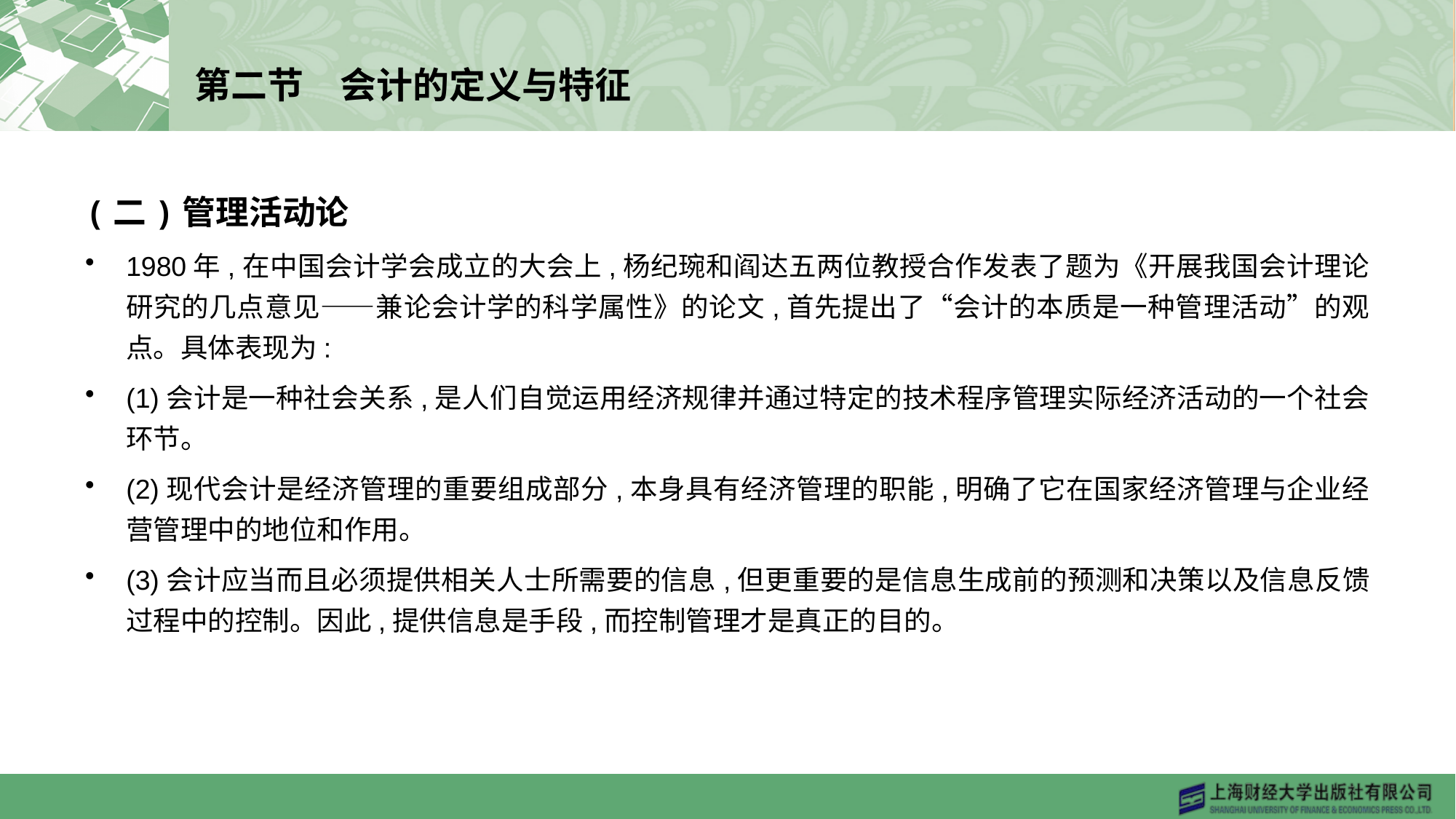

# 第二节　会计的定义与特征
(二)管理活动论
1980年,在中国会计学会成立的大会上,杨纪琬和阎达五两位教授合作发表了题为《开展我国会计理论研究的几点意见——兼论会计学的科学属性》的论文,首先提出了“会计的本质是一种管理活动”的观点。具体表现为:
(1)会计是一种社会关系,是人们自觉运用经济规律并通过特定的技术程序管理实际经济活动的一个社会环节。
(2)现代会计是经济管理的重要组成部分,本身具有经济管理的职能,明确了它在国家经济管理与企业经营管理中的地位和作用。
(3)会计应当而且必须提供相关人士所需要的信息,但更重要的是信息生成前的预测和决策以及信息反馈过程中的控制。因此,提供信息是手段,而控制管理才是真正的目的。